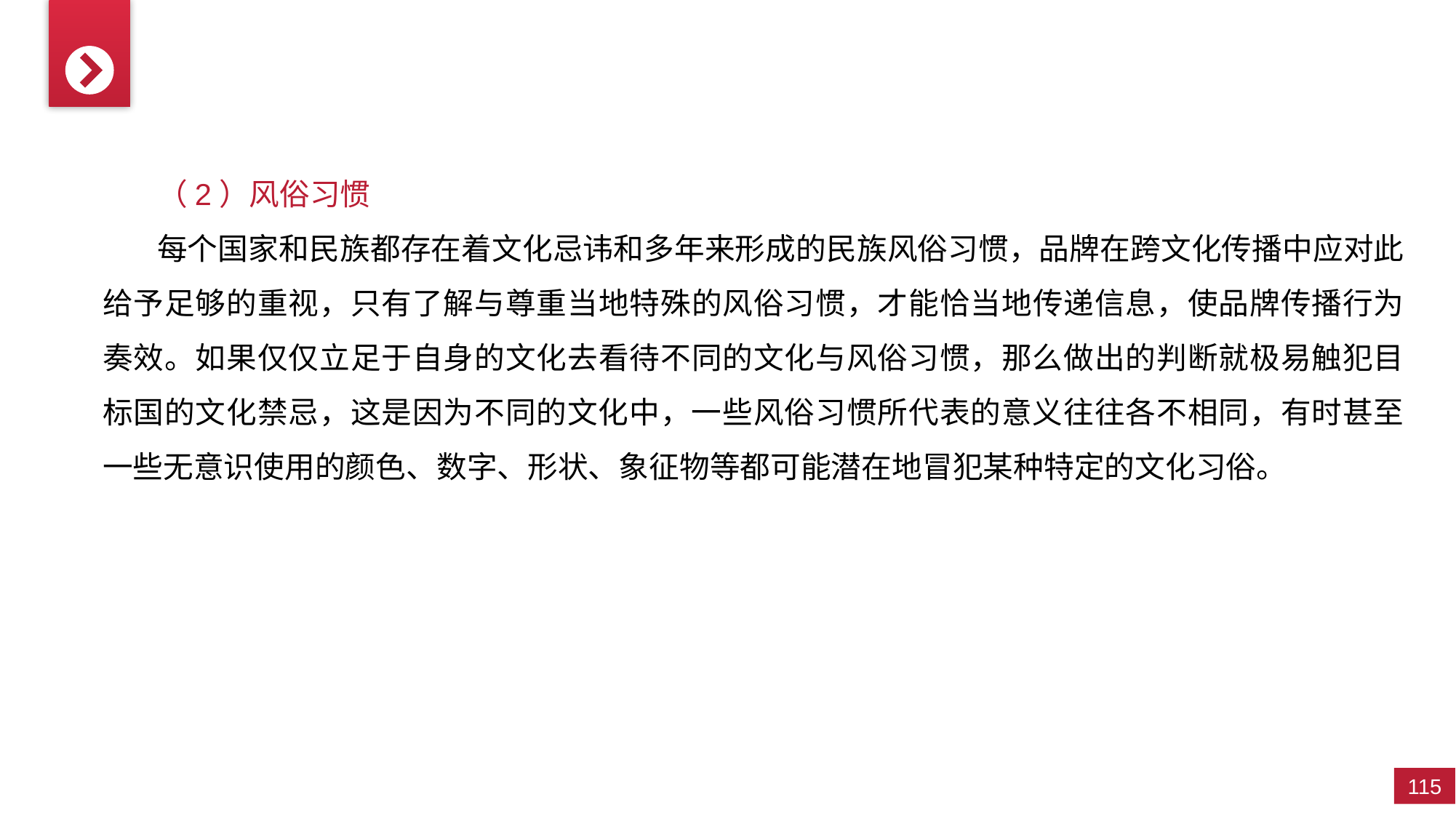

（2）风俗习惯
每个国家和民族都存在着文化忌讳和多年来形成的民族风俗习惯，品牌在跨文化传播中应对此给予足够的重视，只有了解与尊重当地特殊的风俗习惯，才能恰当地传递信息，使品牌传播行为奏效。如果仅仅立足于自身的文化去看待不同的文化与风俗习惯，那么做出的判断就极易触犯目标国的文化禁忌，这是因为不同的文化中，一些风俗习惯所代表的意义往往各不相同，有时甚至一些无意识使用的颜色、数字、形状、象征物等都可能潜在地冒犯某种特定的文化习俗。